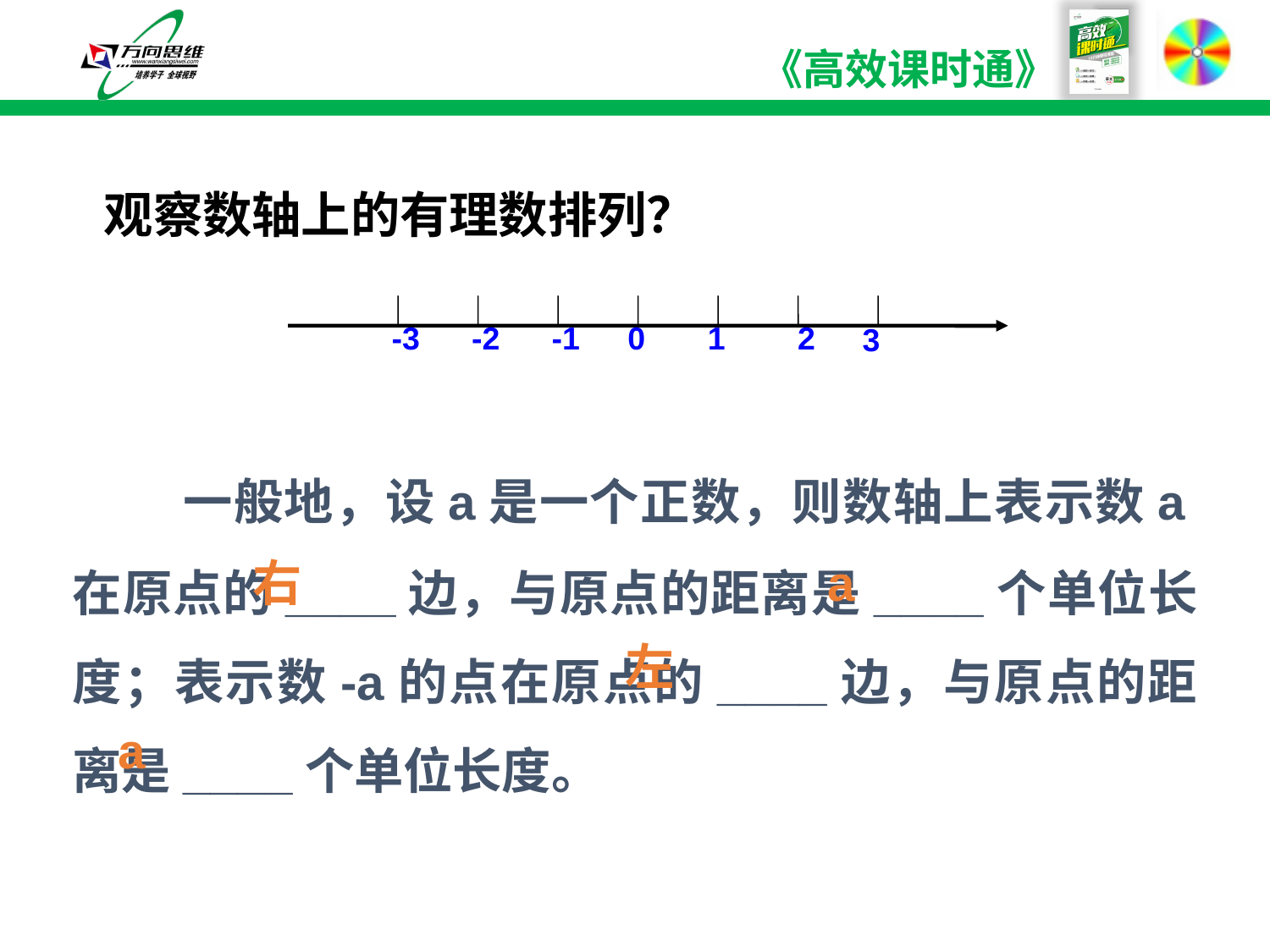

观察数轴上的有理数排列？

-3
-2
-1
0
1
2
3

      一般地，设a是一个正数，则数轴上表示数a在原点的____边，与原点的距离是____个单位长度；表示数-a的点在原点的____边，与原点的距离是____个单位长度。
右
a
左
a